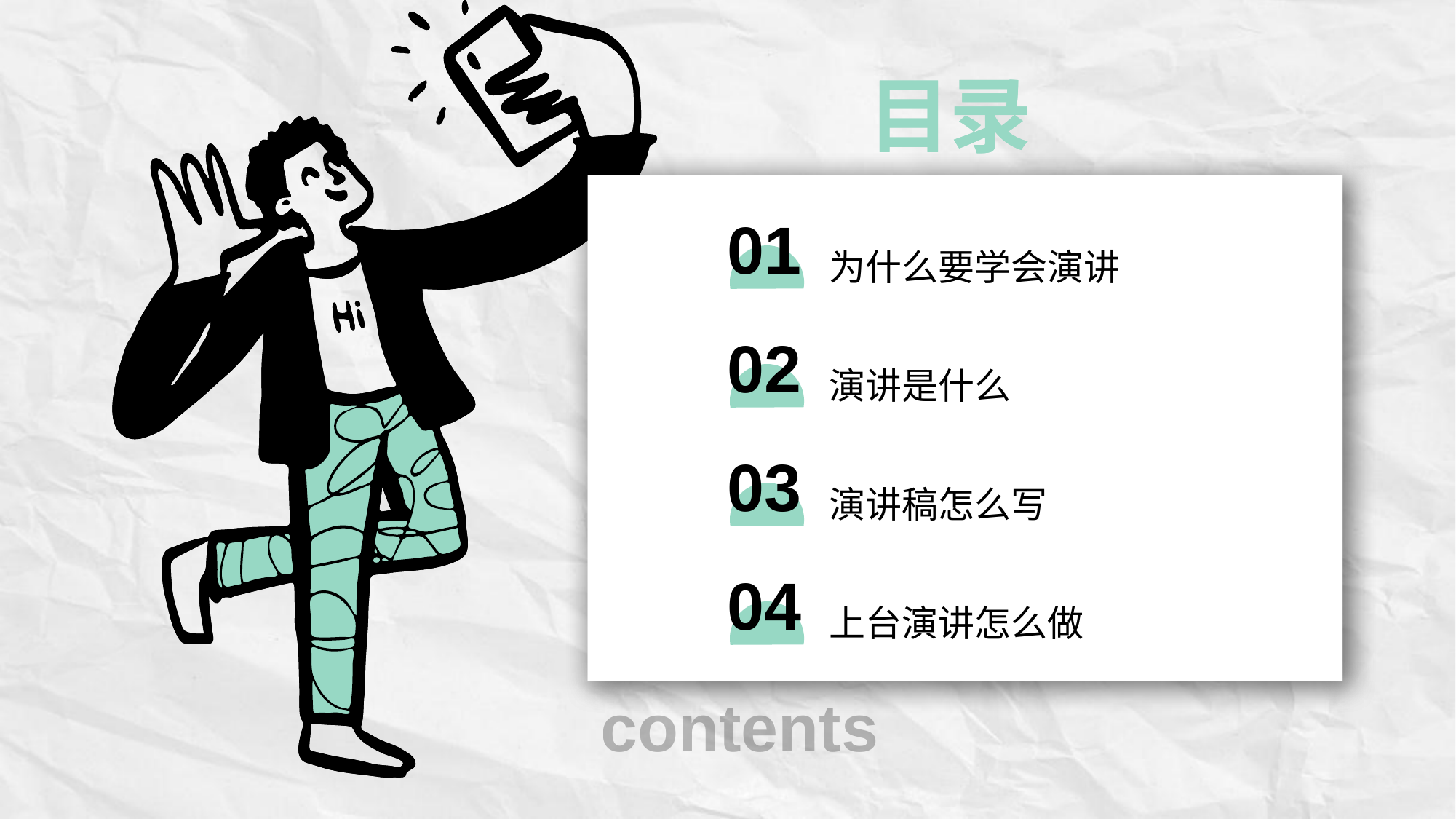

目录

01
为什么要学会演讲

02
演讲是什么

03
演讲稿怎么写

04
上台演讲怎么做